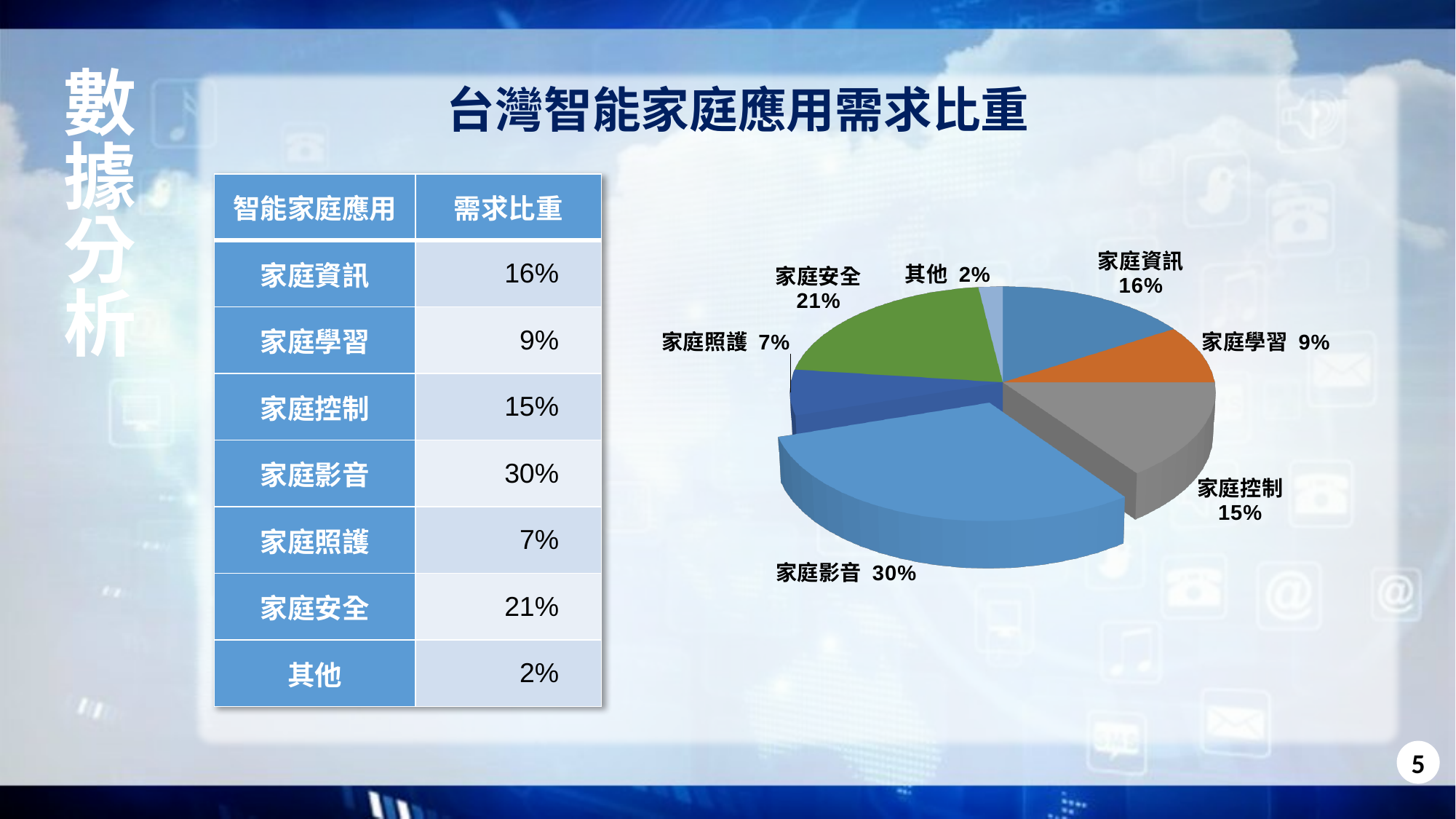

# 數據分析
台灣智能家庭應用需求比重
| 智能家庭應用 | 需求比重 |
| --- | --- |
| 家庭資訊 | 16% |
| 家庭學習 | 9% |
| 家庭控制 | 15% |
| 家庭影音 | 30% |
| 家庭照護 | 7% |
| 家庭安全 | 21% |
| 其他 | 2% |

[unsupported chart]

5